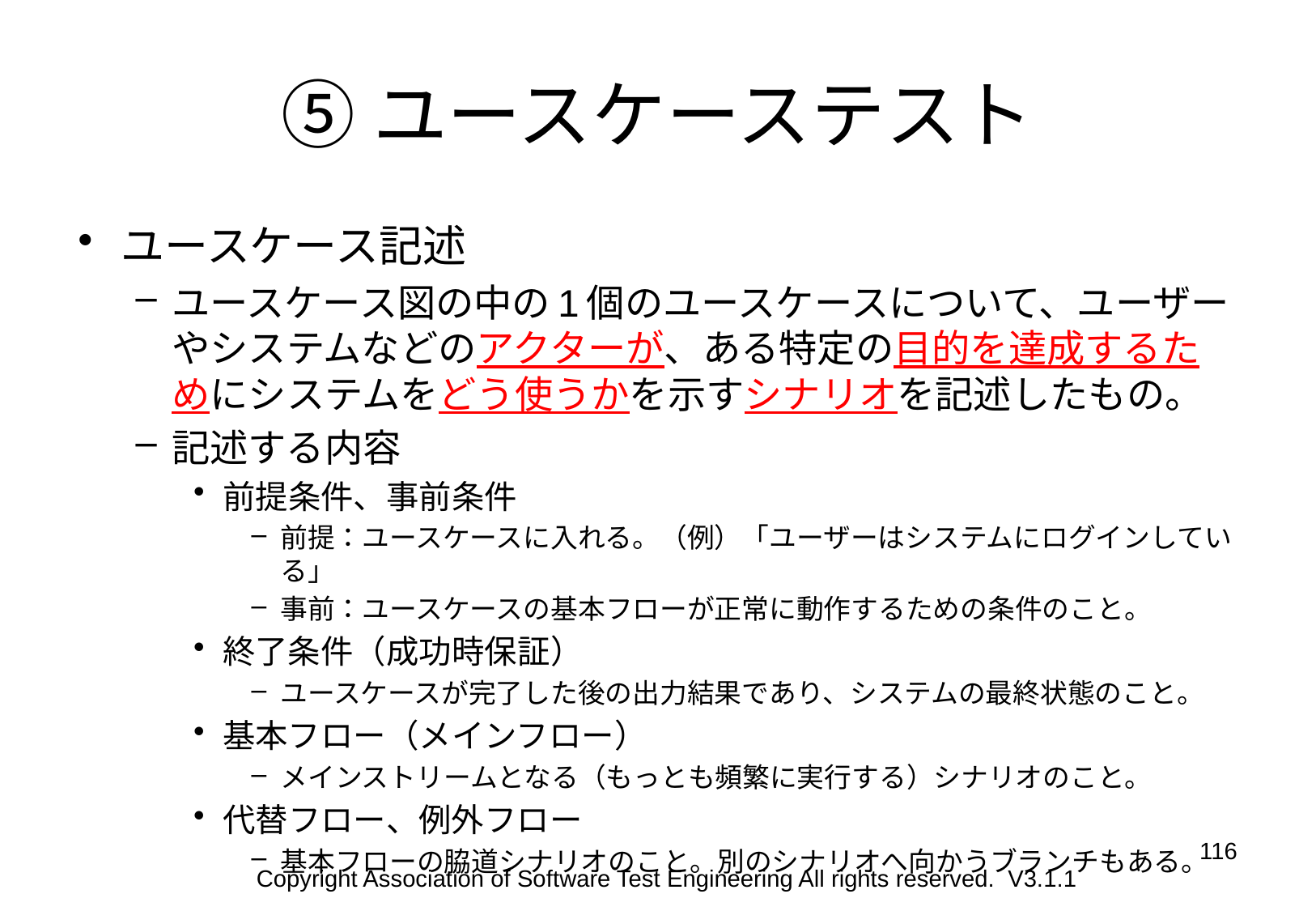

# ⑤ユースケーステスト
ユースケース記述
ユースケース図の中の1個のユースケースについて、ユーザーやシステムなどのアクターが、ある特定の目的を達成するためにシステムをどう使うかを示すシナリオを記述したもの。
記述する内容
前提条件、事前条件
前提：ユースケースに入れる。（例）「ユーザーはシステムにログインしている」
事前：ユースケースの基本フローが正常に動作するための条件のこと。
終了条件（成功時保証）
ユースケースが完了した後の出力結果であり、システムの最終状態のこと。
基本フロー（メインフロー）
メインストリームとなる（もっとも頻繁に実行する）シナリオのこと。
代替フロー、例外フロー
基本フローの脇道シナリオのこと。別のシナリオへ向かうブランチもある。
116
Copyright Association of Software Test Engineering All rights reserved.  V3.1.1